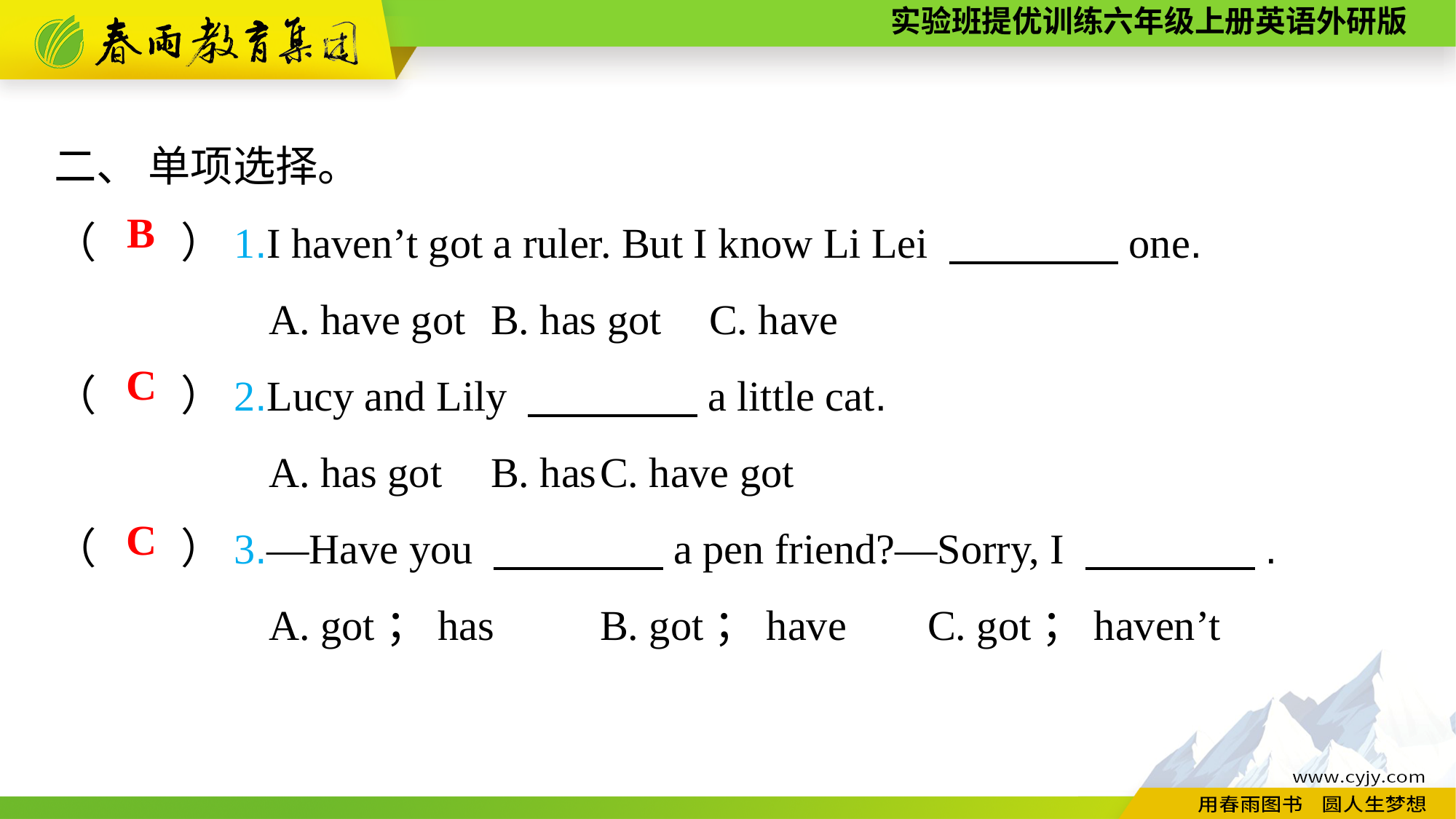

二、 单项选择。
（　　）1.I haven’t got a ruler. But I know Li Lei 　　　　one.
A. have got	B. has got	C. have
（　　）2.Lucy and Lily 　　　　a little cat.
A. has got	B. has	C. have got
（　　）3.—Have you 　　　　a pen friend?—Sorry, I 　　　　.
A. got；has	B. got；have	C. got；haven’t
B
C
C